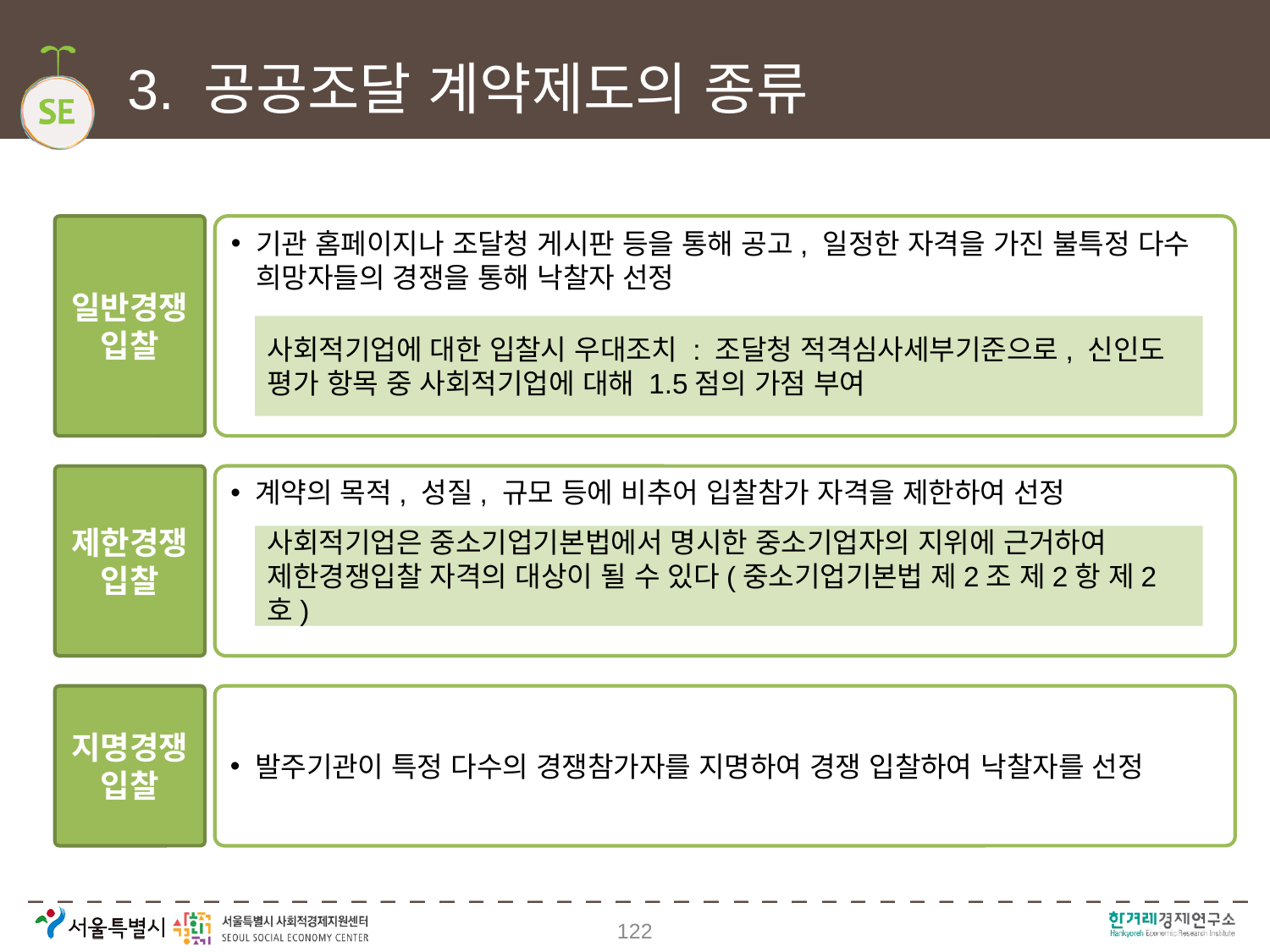

# 3. 공공조달 계약제도의 종류
일반경쟁입찰
기관 홈페이지나 조달청 게시판 등을 통해 공고, 일정한 자격을 가진 불특정 다수 희망자들의 경쟁을 통해 낙찰자 선정

사회적기업에 대한 입찰시 우대조치 : 조달청 적격심사세부기준으로, 신인도 평가 항목 중 사회적기업에 대해 1.5점의 가점 부여
제한경쟁입찰
계약의 목적, 성질, 규모 등에 비추어 입찰참가 자격을 제한하여 선정
사회적기업은 중소기업기본법에서 명시한 중소기업자의 지위에 근거하여 제한경쟁입찰 자격의 대상이 될 수 있다(중소기업기본법 제2조 제2항 제2호)
지명경쟁입찰
발주기관이 특정 다수의 경쟁참가자를 지명하여 경쟁 입찰하여 낙찰자를 선정
122